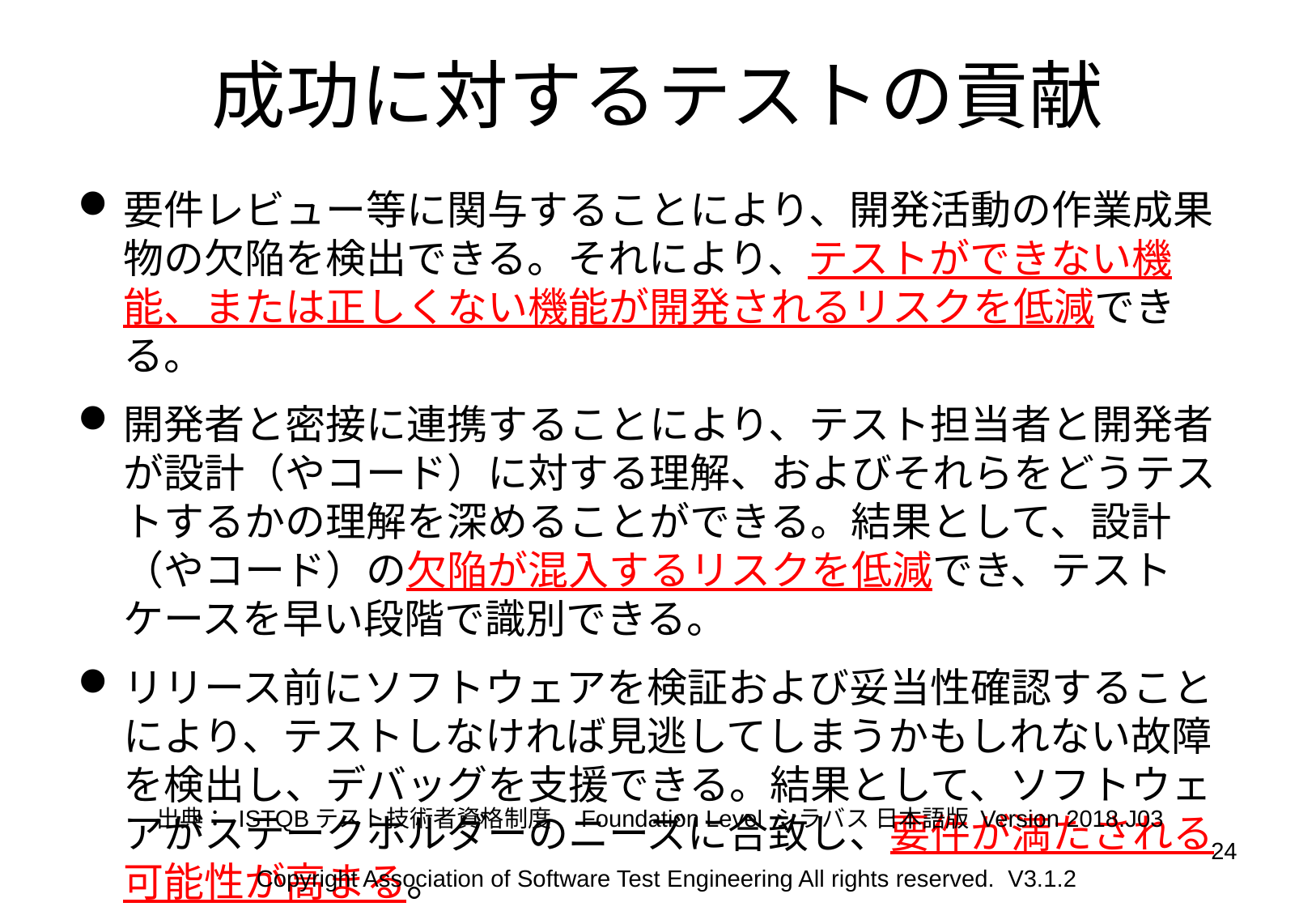

# 成功に対するテストの貢献
要件レビュー等に関与することにより、開発活動の作業成果物の欠陥を検出できる。それにより、テストができない機能、または正しくない機能が開発されるリスクを低減できる。

開発者と密接に連携することにより、テスト担当者と開発者が設計（やコード）に対する理解、およびそれらをどうテストするかの理解を深めることができる。結果として、設計（やコード）の欠陥が混入するリスクを低減でき、テストケースを早い段階で識別できる。

リリース前にソフトウェアを検証および妥当性確認することにより、テストしなければ見逃してしまうかもしれない故障を検出し、デバッグを支援できる。結果として、ソフトウェアがステークホルダーのニーズに合致し、要件が満たされる可能性が高まる。
出典： ISTQBテスト技術者資格制度　Foundation Level シラバス 日本語版 Version 2018.J03
24
Copyright Association of Software Test Engineering All rights reserved.  V3.1.2